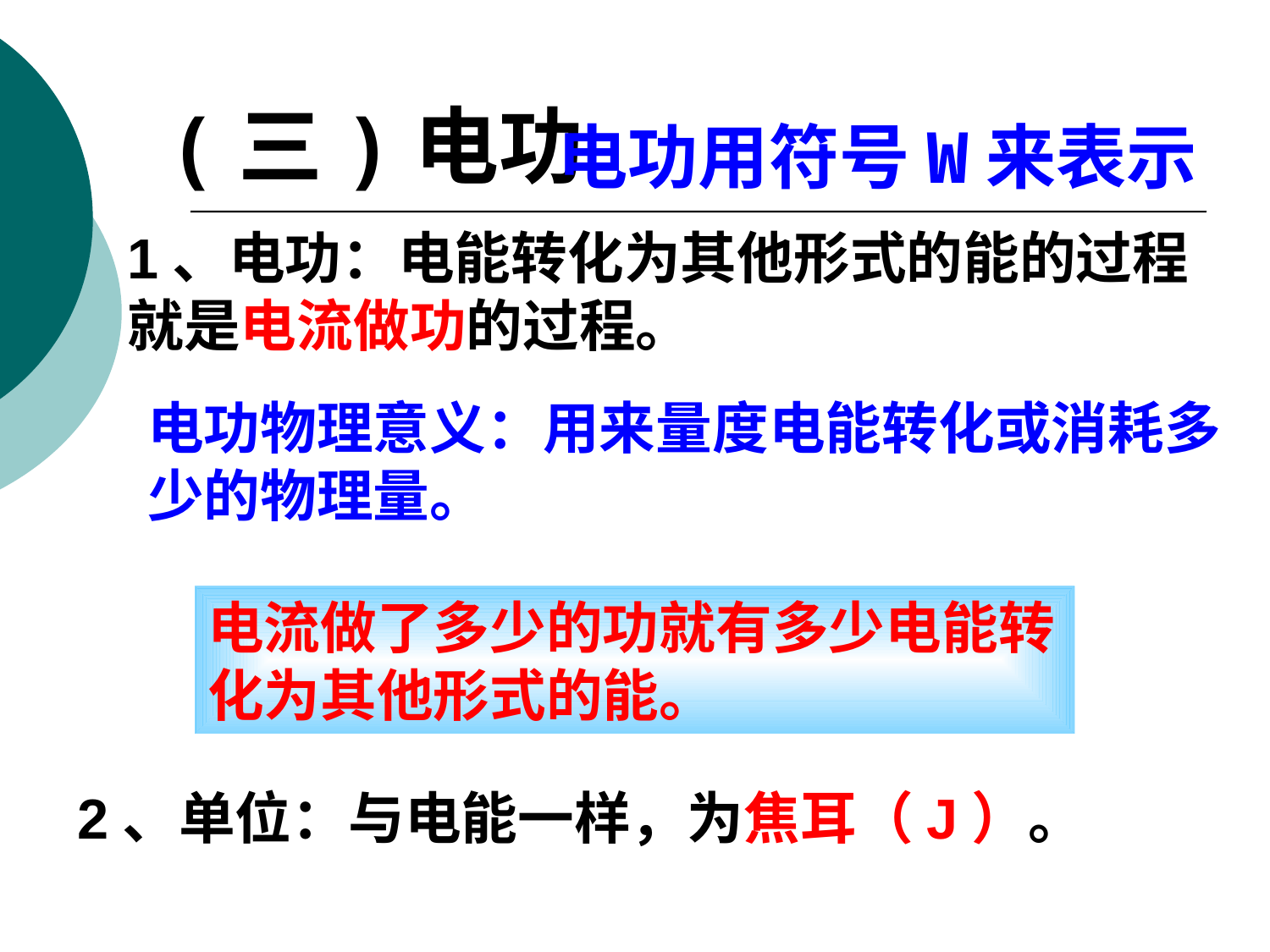

(三)电功
电功用符号W来表示
1、电功：电能转化为其他形式的能的过程就是电流做功的过程。
电功物理意义：用来量度电能转化或消耗多少的物理量。
电流做了多少的功就有多少电能转化为其他形式的能。
2、单位：与电能一样，为焦耳（J）。